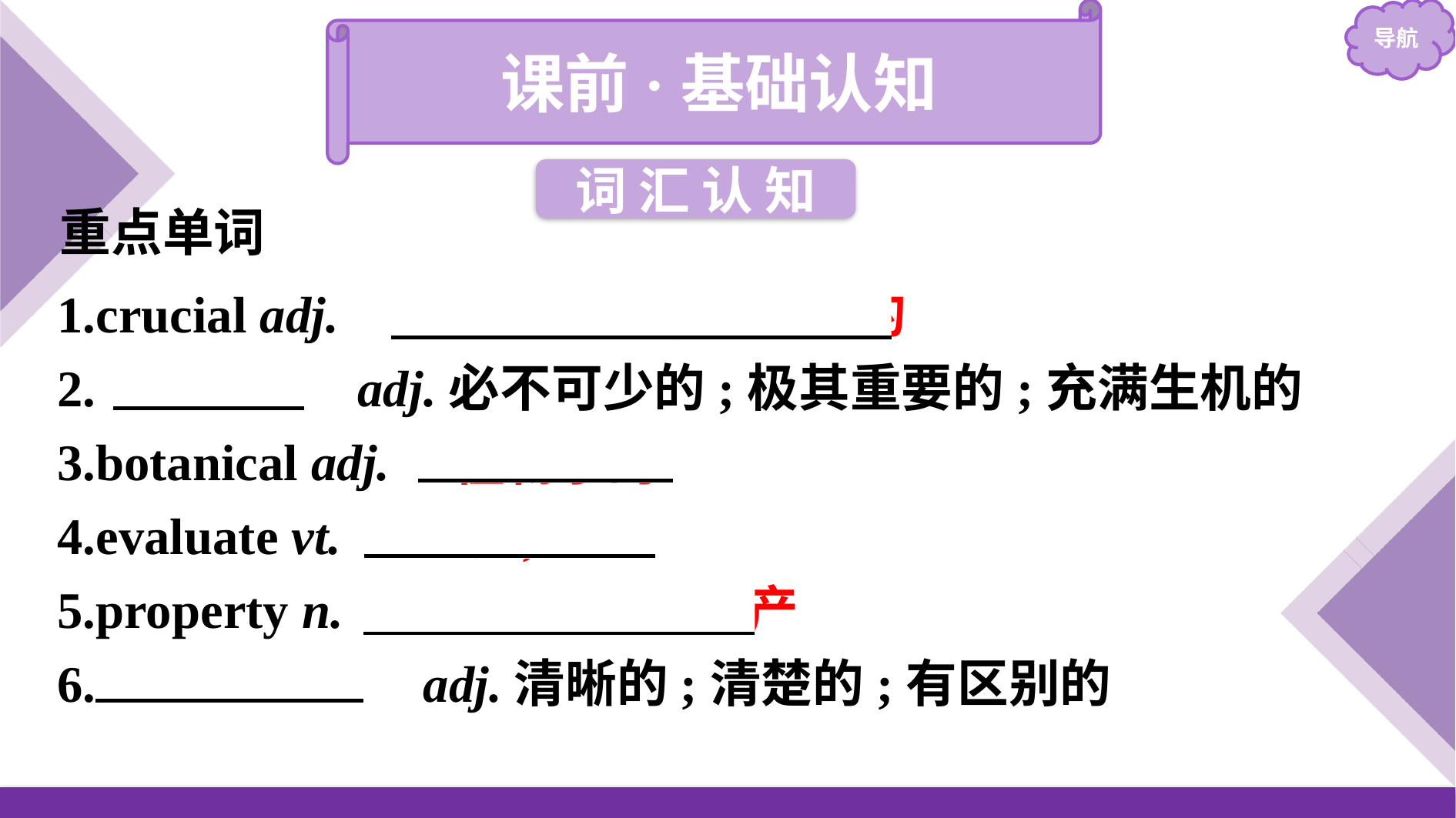

课前·基础认知
词 汇 认 知
重点单词
1.crucial adj.　至关重要的;关键性的
2.　vital　 adj.必不可少的;极其重要的;充满生机的
3.botanical adj.　植物学的
4.evaluate vt.　评价;评估
5.property n.　性质;特征;财产
6.　distinct　 adj.清晰的;清楚的;有区别的